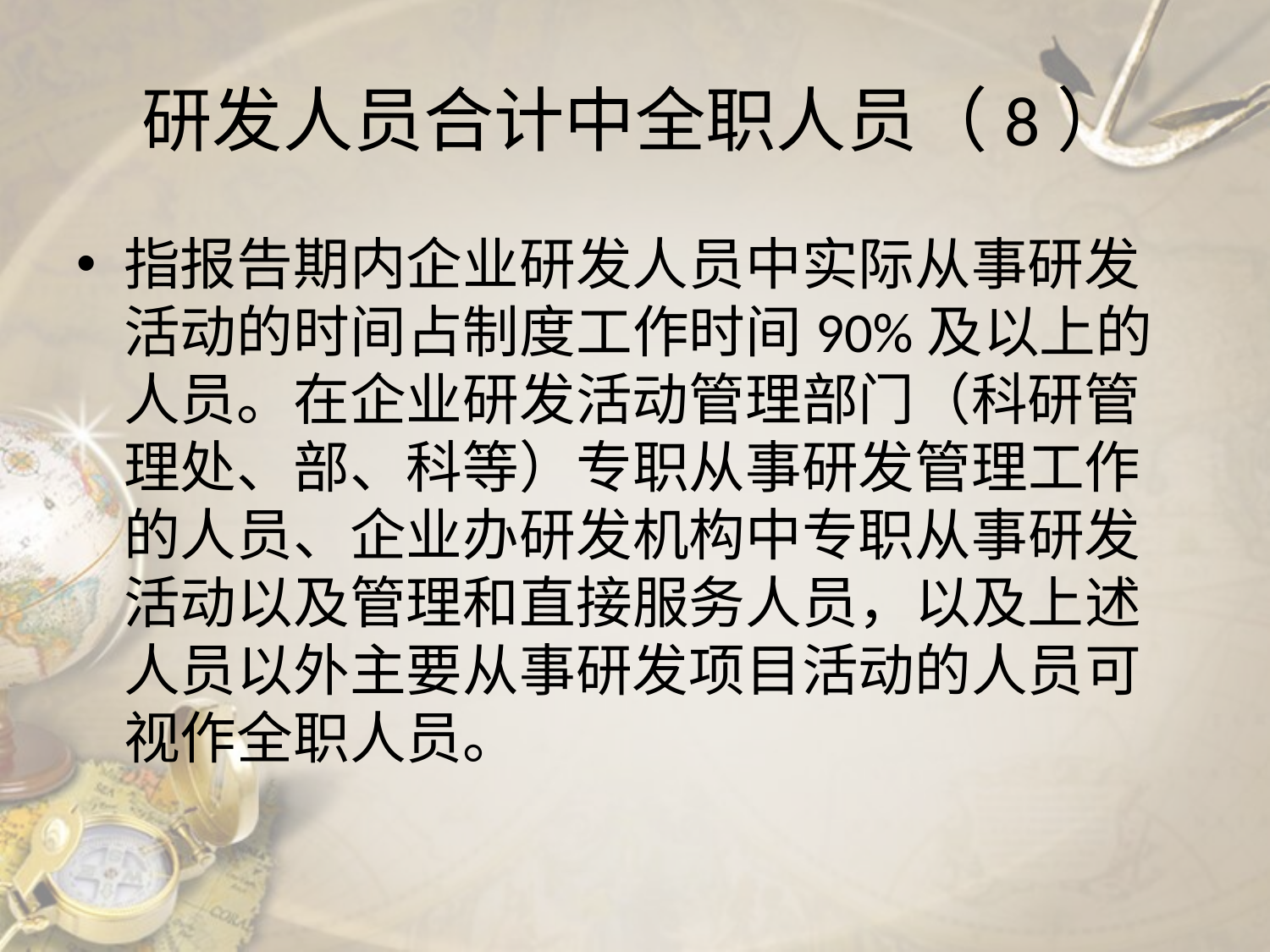

# 研发人员合计中全职人员（8）
指报告期内企业研发人员中实际从事研发活动的时间占制度工作时间90%及以上的人员。在企业研发活动管理部门（科研管理处、部、科等）专职从事研发管理工作的人员、企业办研发机构中专职从事研发活动以及管理和直接服务人员，以及上述人员以外主要从事研发项目活动的人员可视作全职人员。